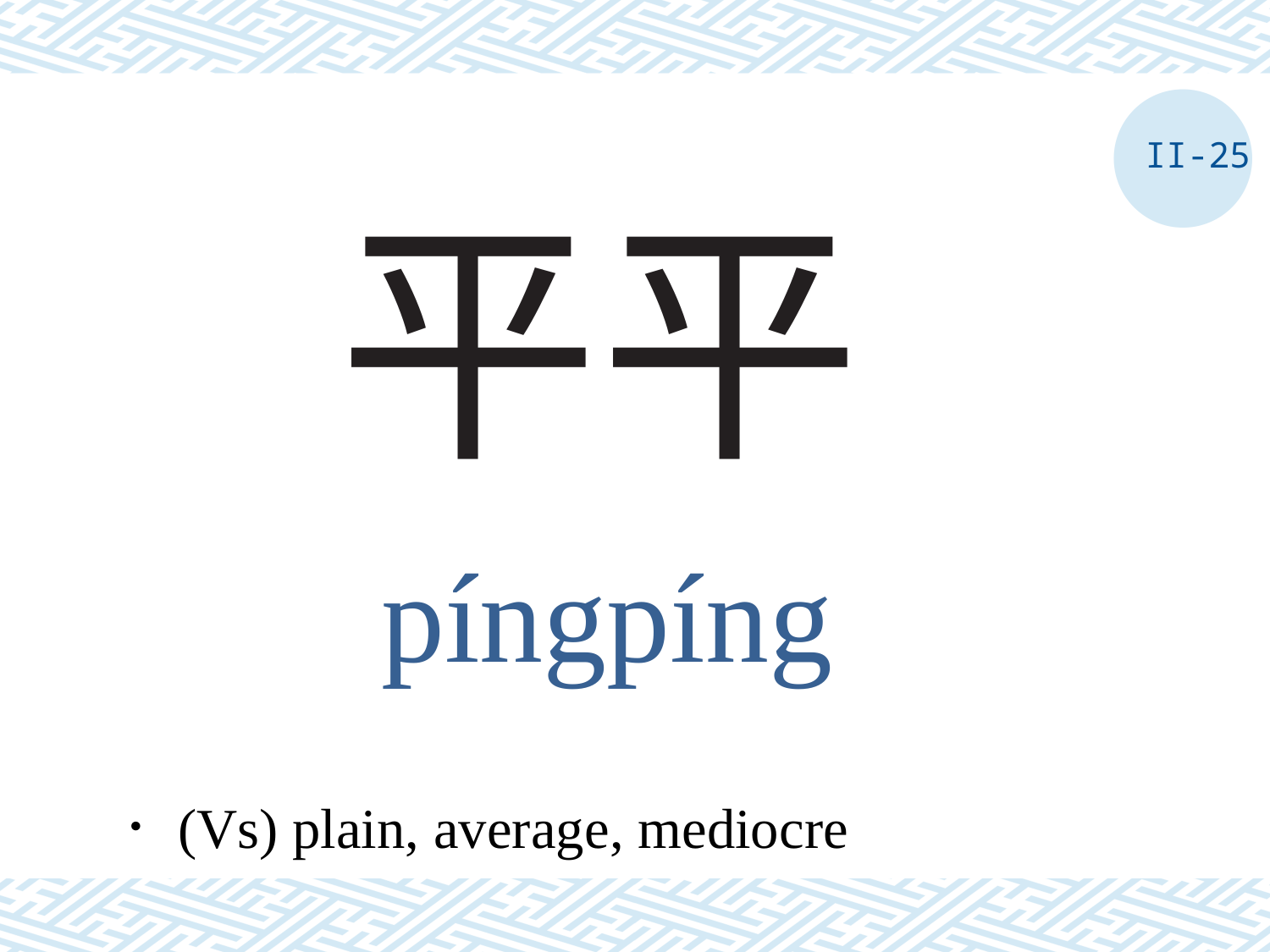

II-25

# 平平
píngpíng
．(Vs) plain, average, mediocre